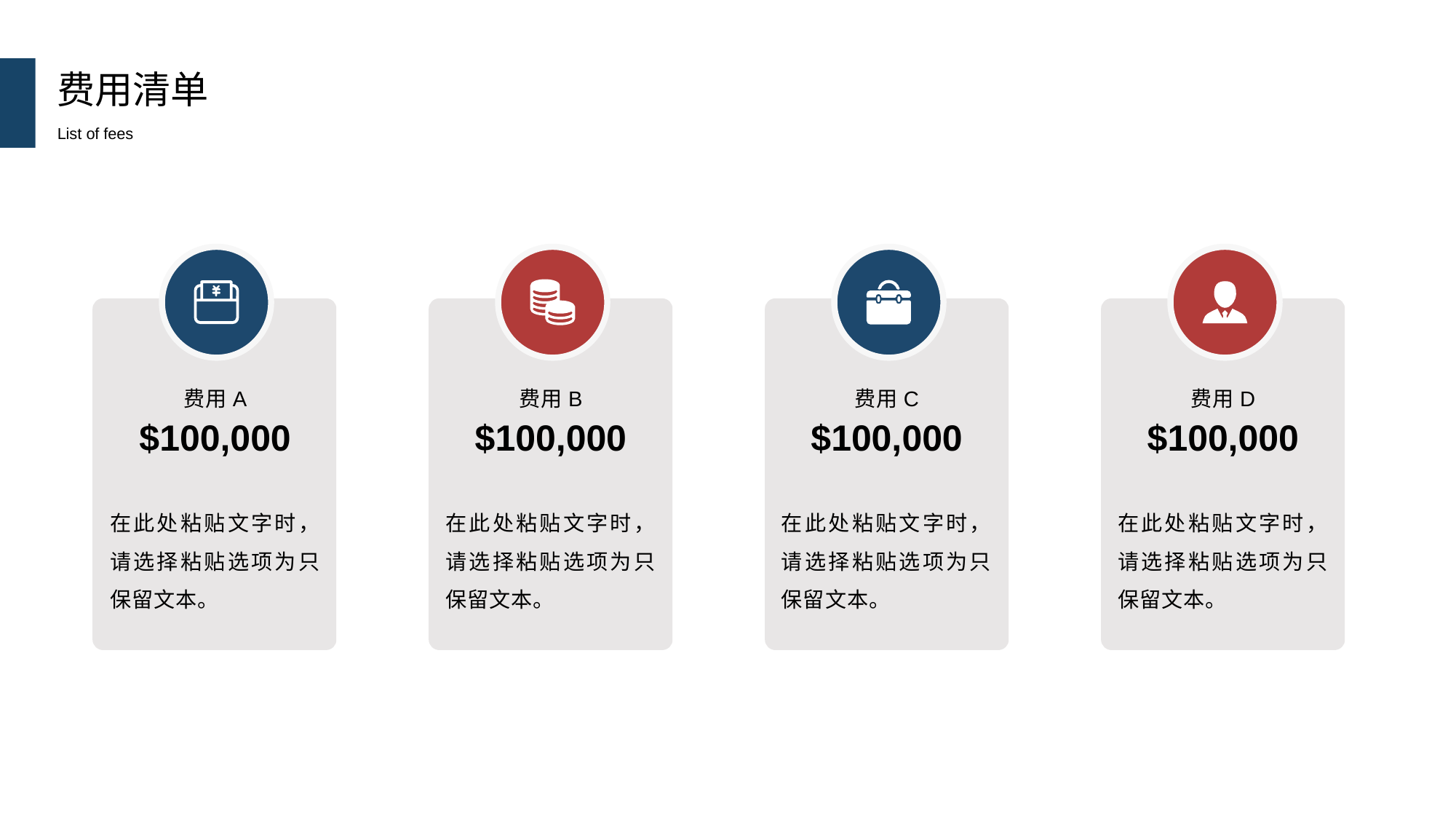

费用清单
List of fees

费用A
费用B
费用C
费用D
$100,000
$100,000
$100,000
$100,000
在此处粘贴文字时，请选择粘贴选项为只保留文本。
在此处粘贴文字时，请选择粘贴选项为只保留文本。
在此处粘贴文字时，请选择粘贴选项为只保留文本。
在此处粘贴文字时，请选择粘贴选项为只保留文本。